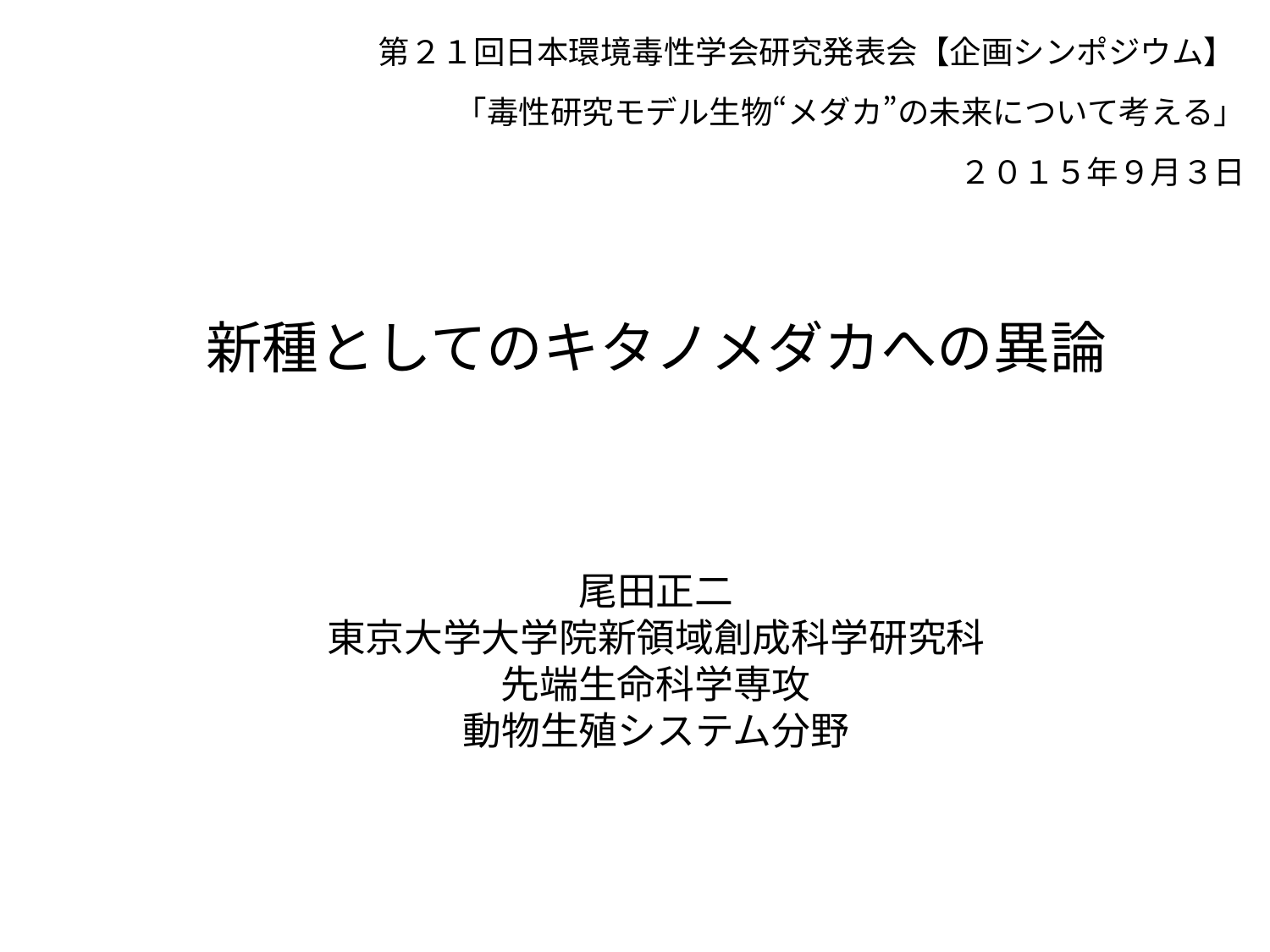

第２１回日本環境毒性学会研究発表会【企画シンポジウム】
「毒性研究モデル生物“メダカ”の未来について考える」
２０１５年９月３日
新種としてのキタノメダカへの異論
尾田正二
東京大学大学院新領域創成科学研究科
先端生命科学専攻
動物生殖システム分野